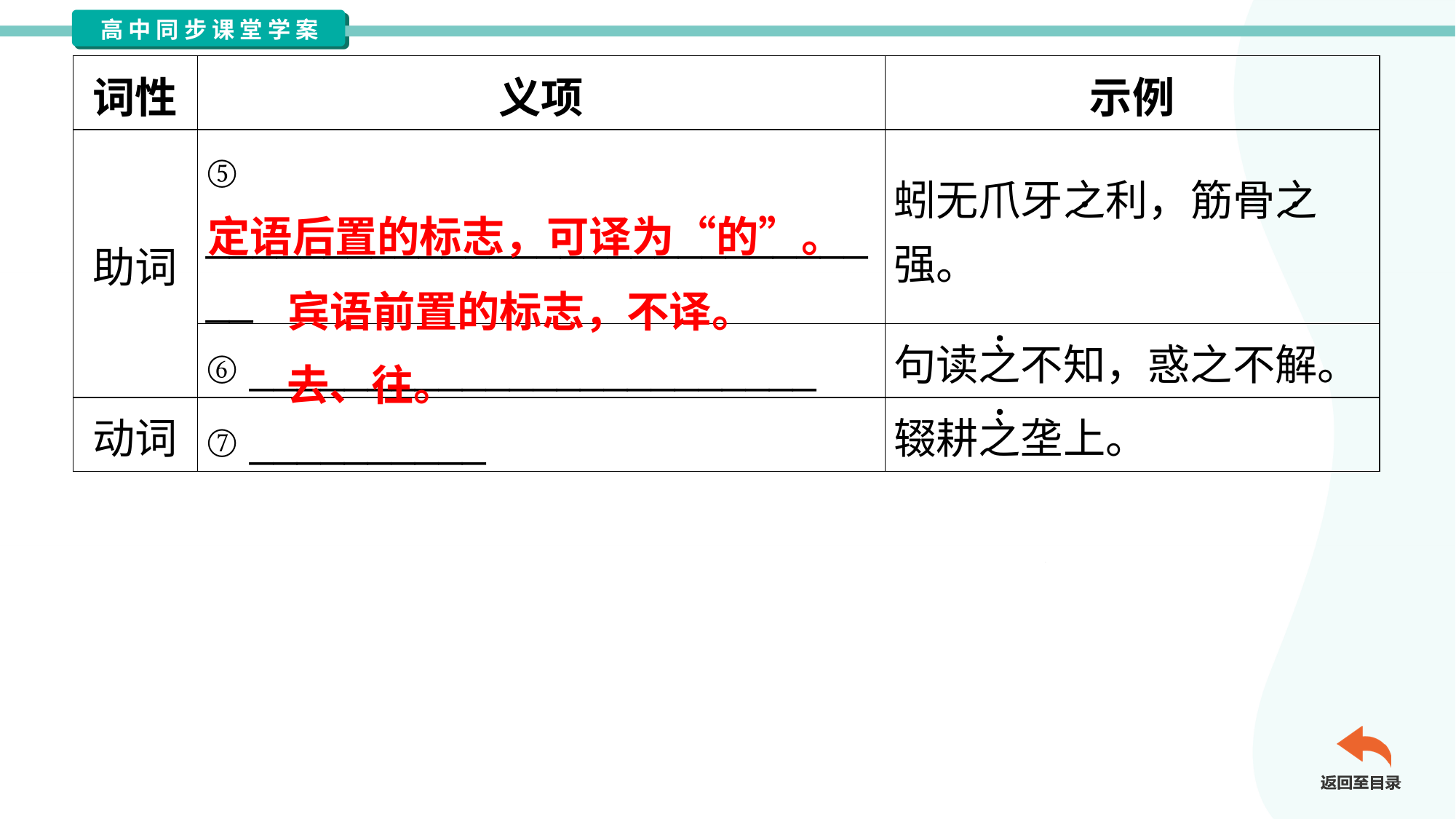

| 词性 | 义项 | 示例 |
| --- | --- | --- |
| 助词 | ⑤ \_\_\_\_\_\_\_\_\_\_\_\_\_\_\_\_\_\_\_\_\_\_\_\_\_\_\_\_\_\_ | 蚓无爪牙之利，筋骨之 强。 |
|  | ⑥ \_\_\_\_\_\_\_\_\_\_\_\_\_\_\_\_\_\_\_\_\_\_\_\_ | 句读之不知，惑之不解。 |
| 动词 | ⑦ \_\_\_\_\_\_\_\_\_\_ | 辍耕之垄上。 |
定语后置的标志，可译为“的”。

宾语前置的标志，不译。

去、往。